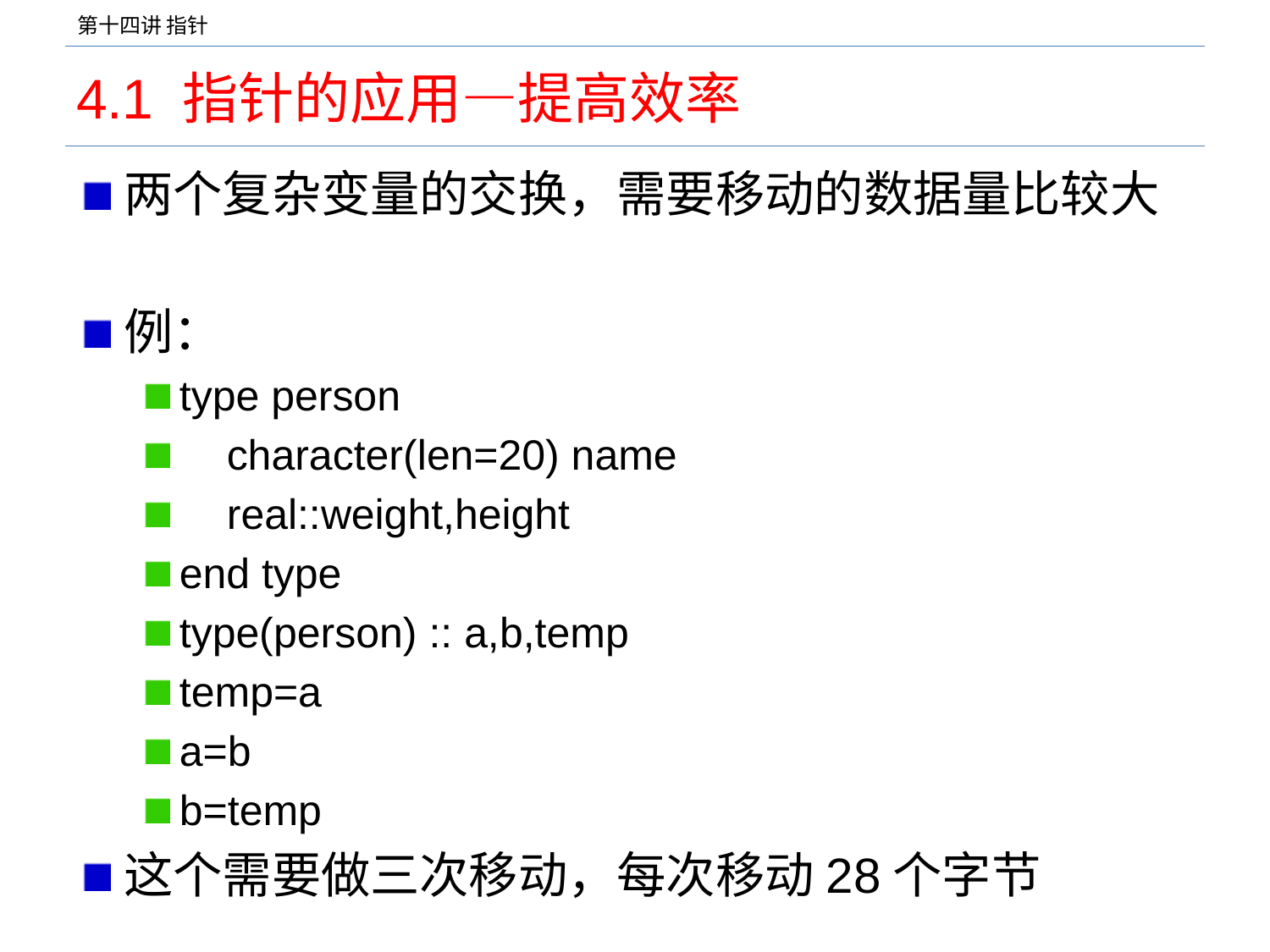

# 4.1 指针的应用—提高效率
两个复杂变量的交换，需要移动的数据量比较大

例：
type person
    character(len=20) name
    real::weight,height
end type
type(person) :: a,b,temp
temp=a
a=b
b=temp
这个需要做三次移动，每次移动28个字节